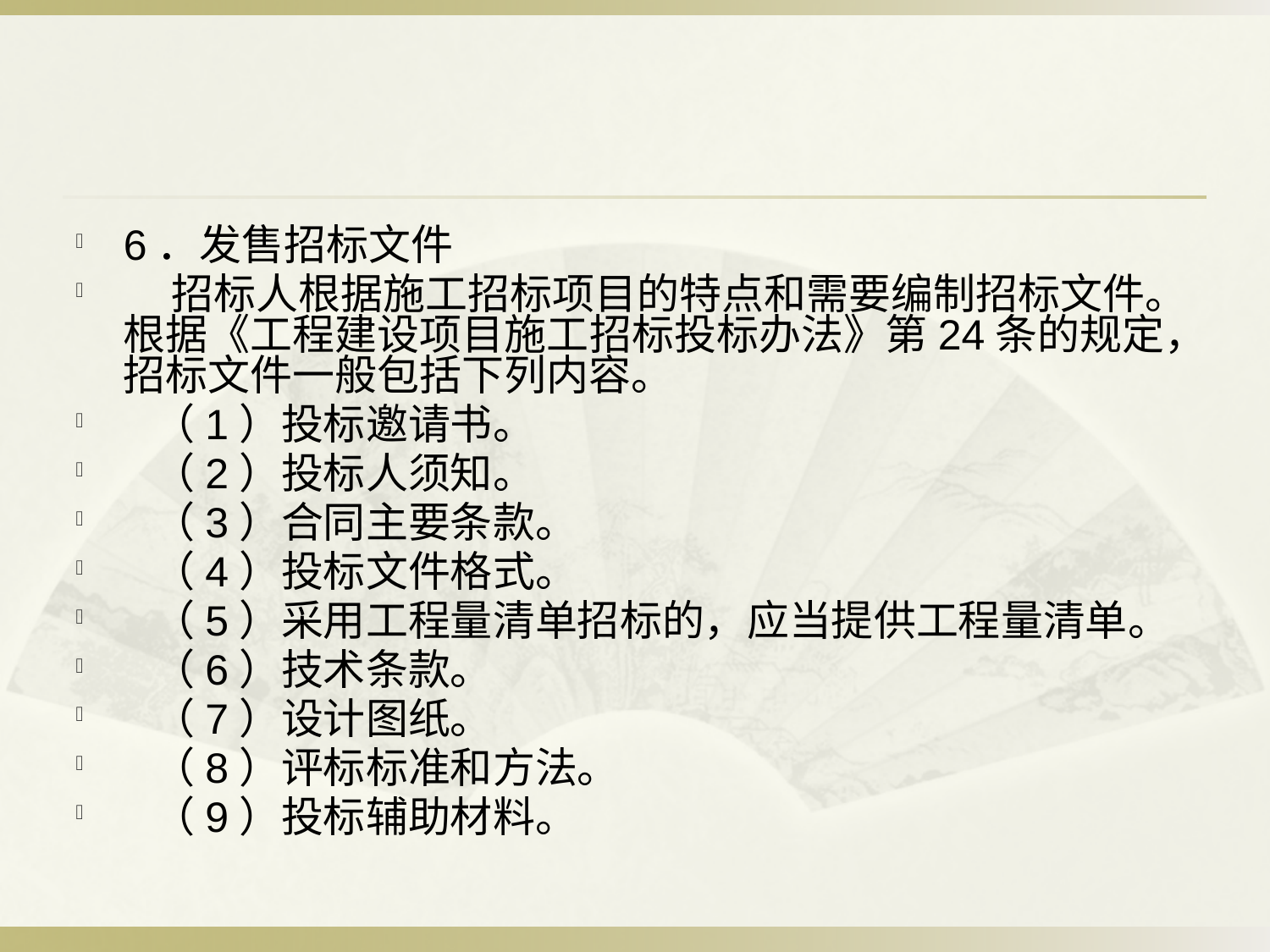

#
6．发售招标文件
    招标人根据施工招标项目的特点和需要编制招标文件。根据《工程建设项目施工招标投标办法》第24条的规定，招标文件一般包括下列内容。
  （1）投标邀请书。
  （2）投标人须知。
  （3）合同主要条款。
  （4）投标文件格式。
  （5）采用工程量清单招标的，应当提供工程量清单。
  （6）技术条款。
  （7）设计图纸。
  （8）评标标准和方法。
  （9）投标辅助材料。